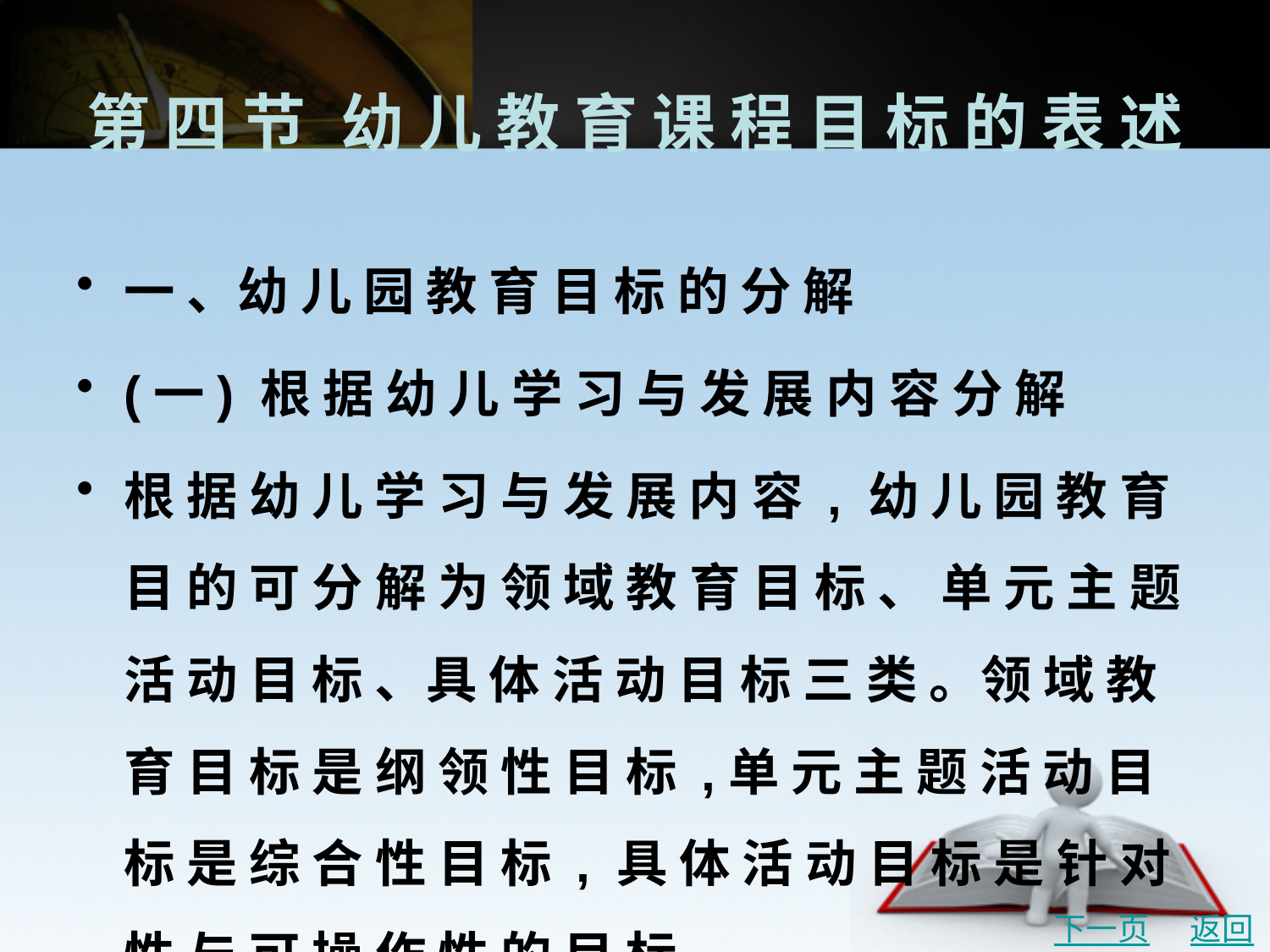

# 第 四 节	幼 儿 教 育 课 程 目 标 的 表 述
一 、幼 儿 园 教 育 目 标 的 分 解
(一) 根 据 幼 儿 学 习 与 发 展 内 容 分 解
根 据 幼 儿 学 习 与 发 展 内 容 , 幼 儿 园 教 育 目 的 可 分 解 为 领 域 教 育 目 标 、 单 元 主 题 活 动 目 标 、具 体 活 动 目 标 三 类 。领 域 教 育 目 标 是 纲 领 性 目 标 ,单 元 主 题 活 动 目 标 是 综 合 性 目 标 , 具 体 活 动 目 标 是 针 对 性 与 可 操 作 性 的 目 标 。

下一页
返回